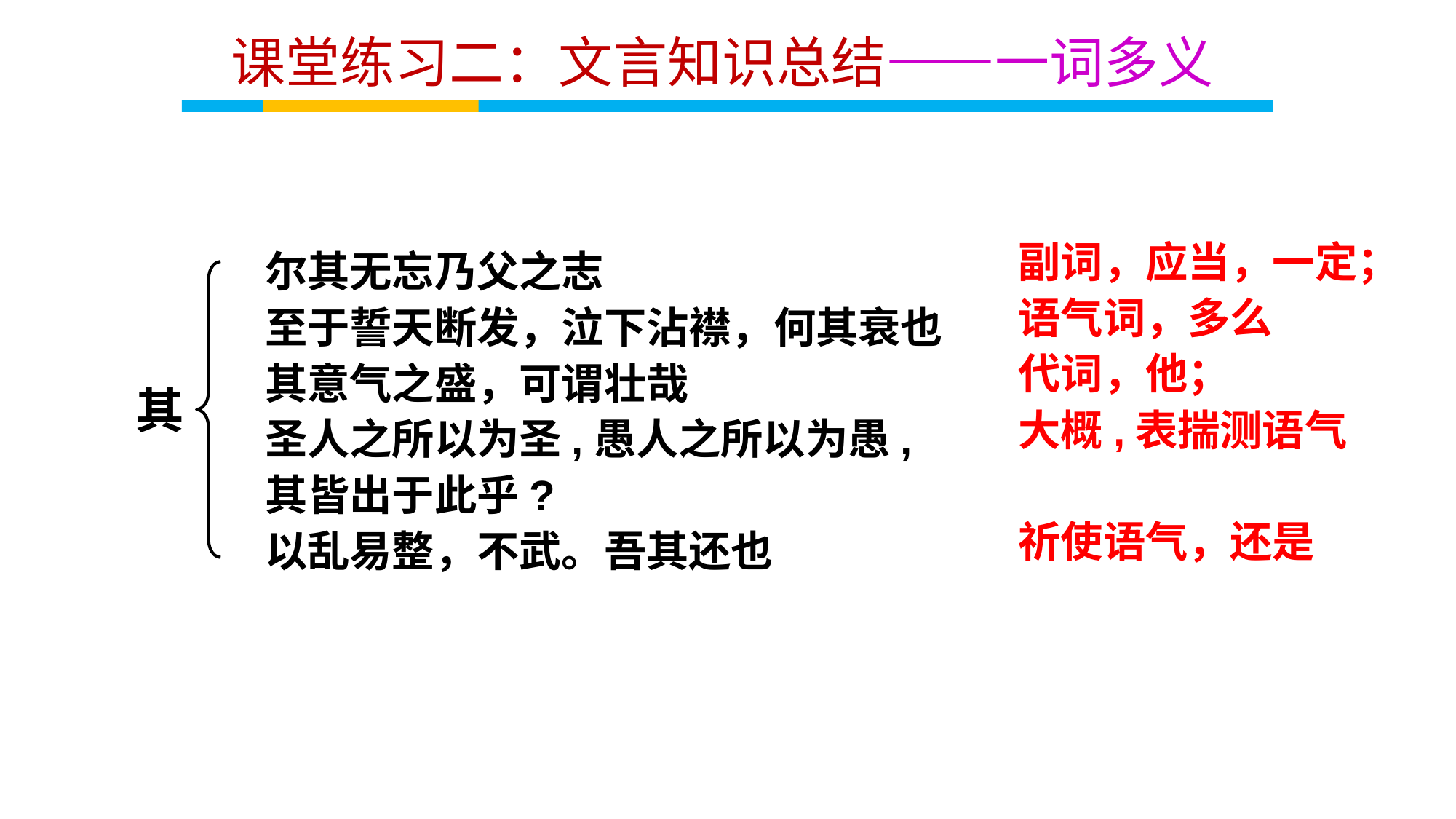

课堂练习二：文言知识总结——一词多义

副词，应当，一定；
语气词，多么
代词，他；
大概,表揣测语气

祈使语气，还是

尔其无忘乃父之志
至于誓天断发，泣下沾襟，何其衰也
其意气之盛，可谓壮哉
圣人之所以为圣,愚人之所以为愚,
其皆出于此乎?
以乱易整，不武。吾其还也

其